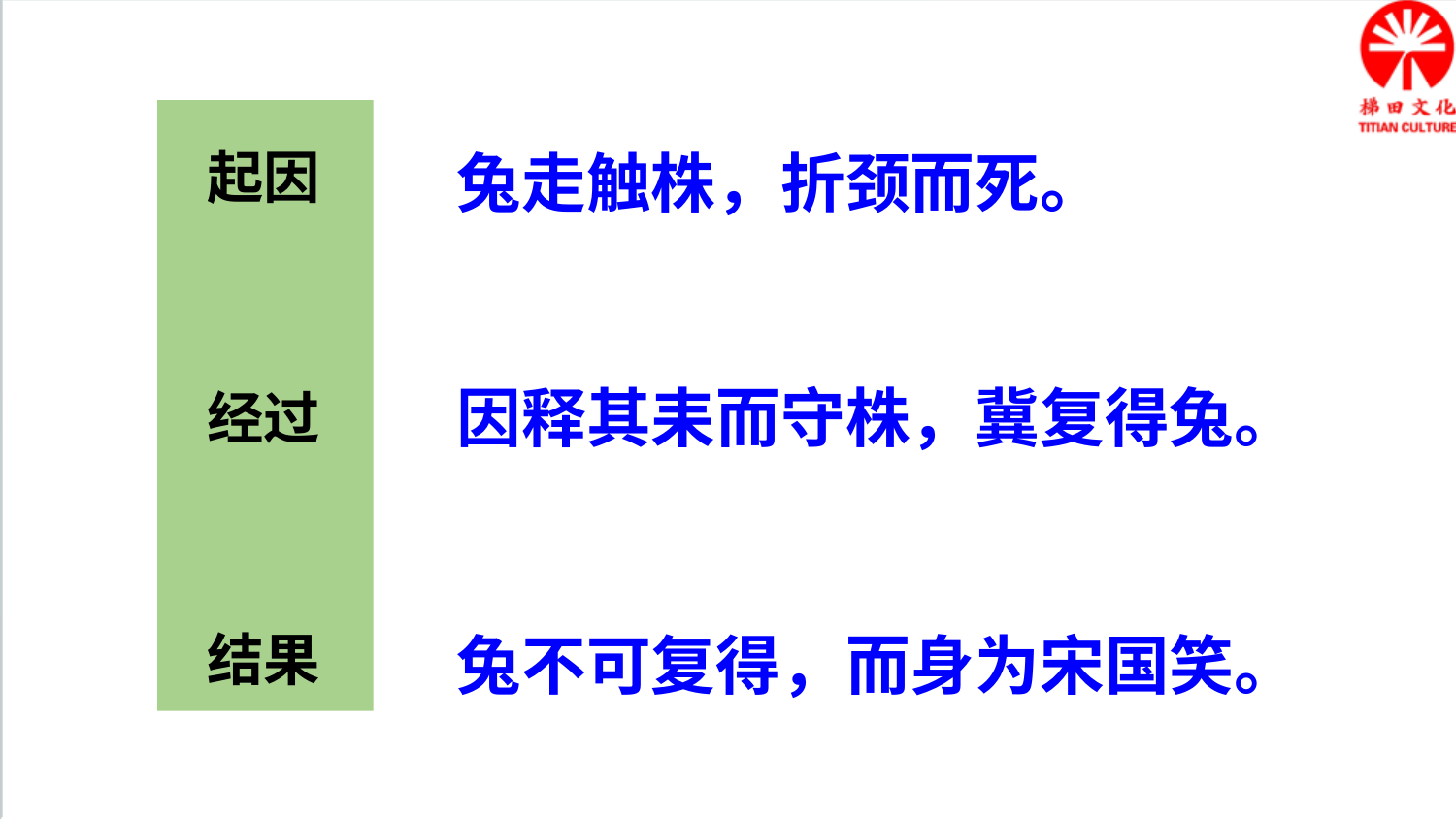

兔走触株，折颈而死。
起因
因释其耒而守株，冀复得兔。
经过
兔不可复得，而身为宋国笑。
结果